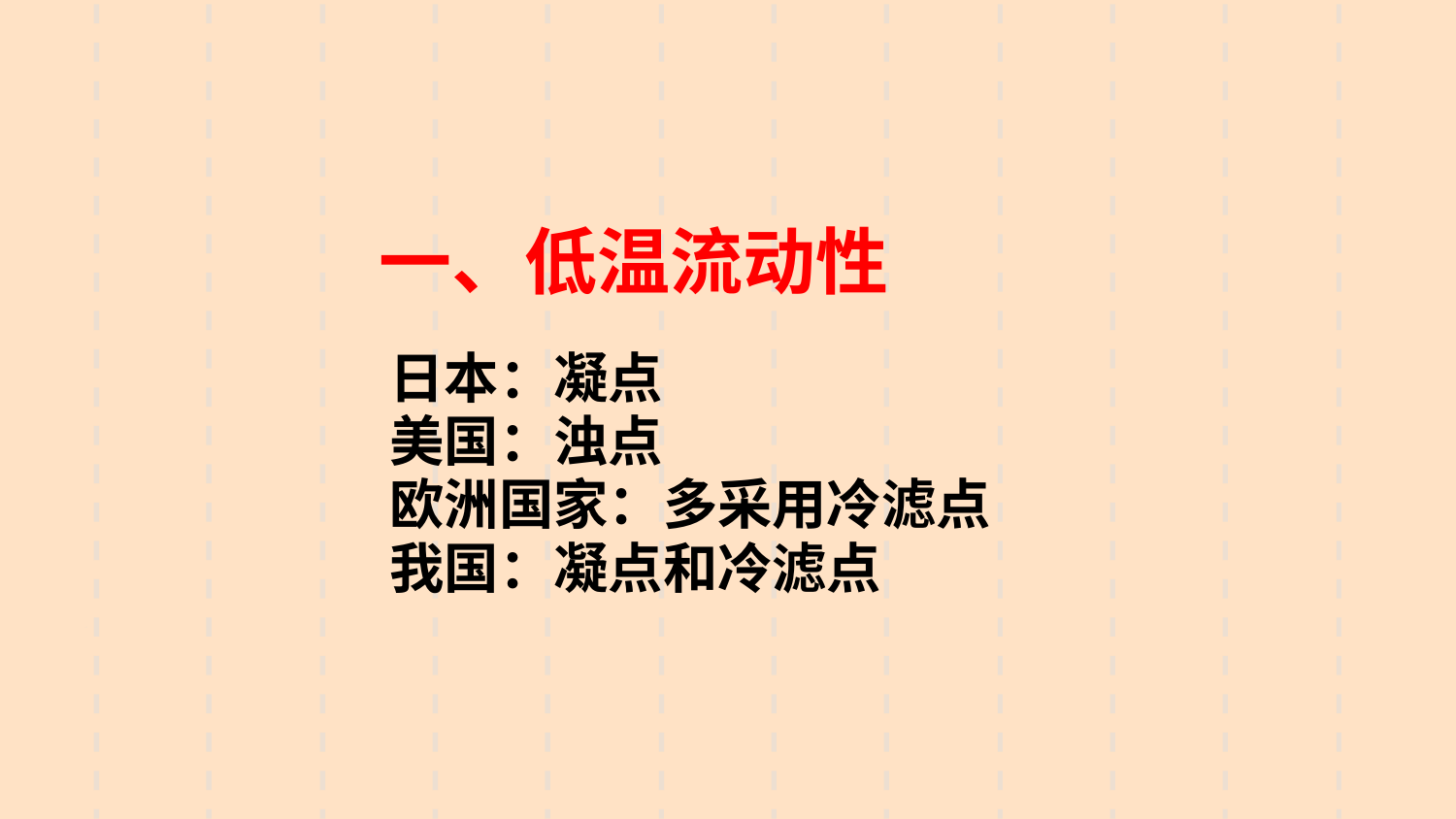

一、低温流动性
日本：凝点
美国：浊点
欧洲国家：多采用冷滤点
我国：凝点和冷滤点